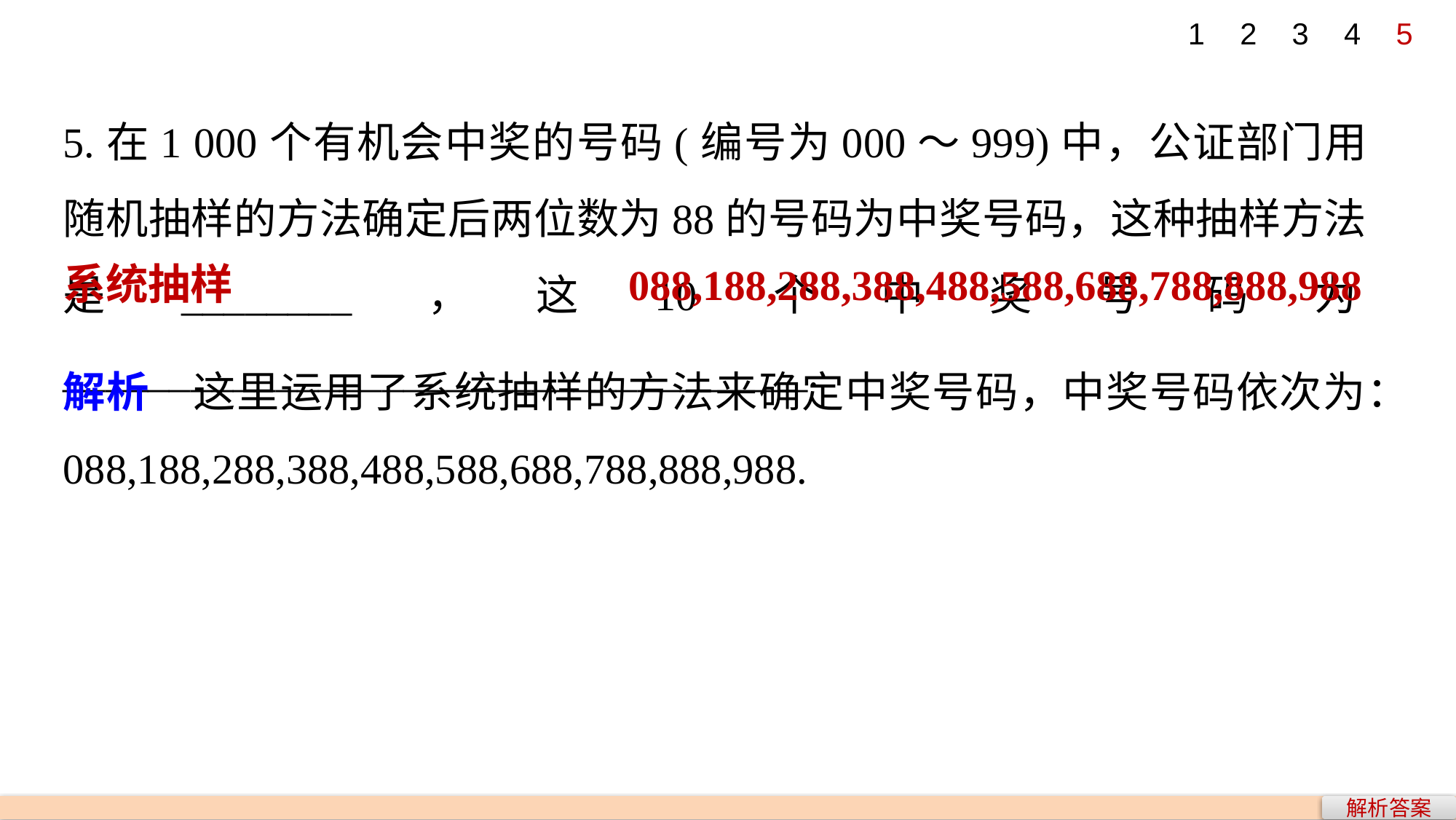

1
2
3
4
5
5.在1 000个有机会中奖的号码(编号为000～999)中，公证部门用随机抽样的方法确定后两位数为88的号码为中奖号码，这种抽样方法是________，这10个中奖号码为___________________________________.
系统抽样
088,188,288,388,488,588,688,788,888,988
解析　这里运用了系统抽样的方法来确定中奖号码，中奖号码依次为：088,188,288,388,488,588,688,788,888,988.
解析答案